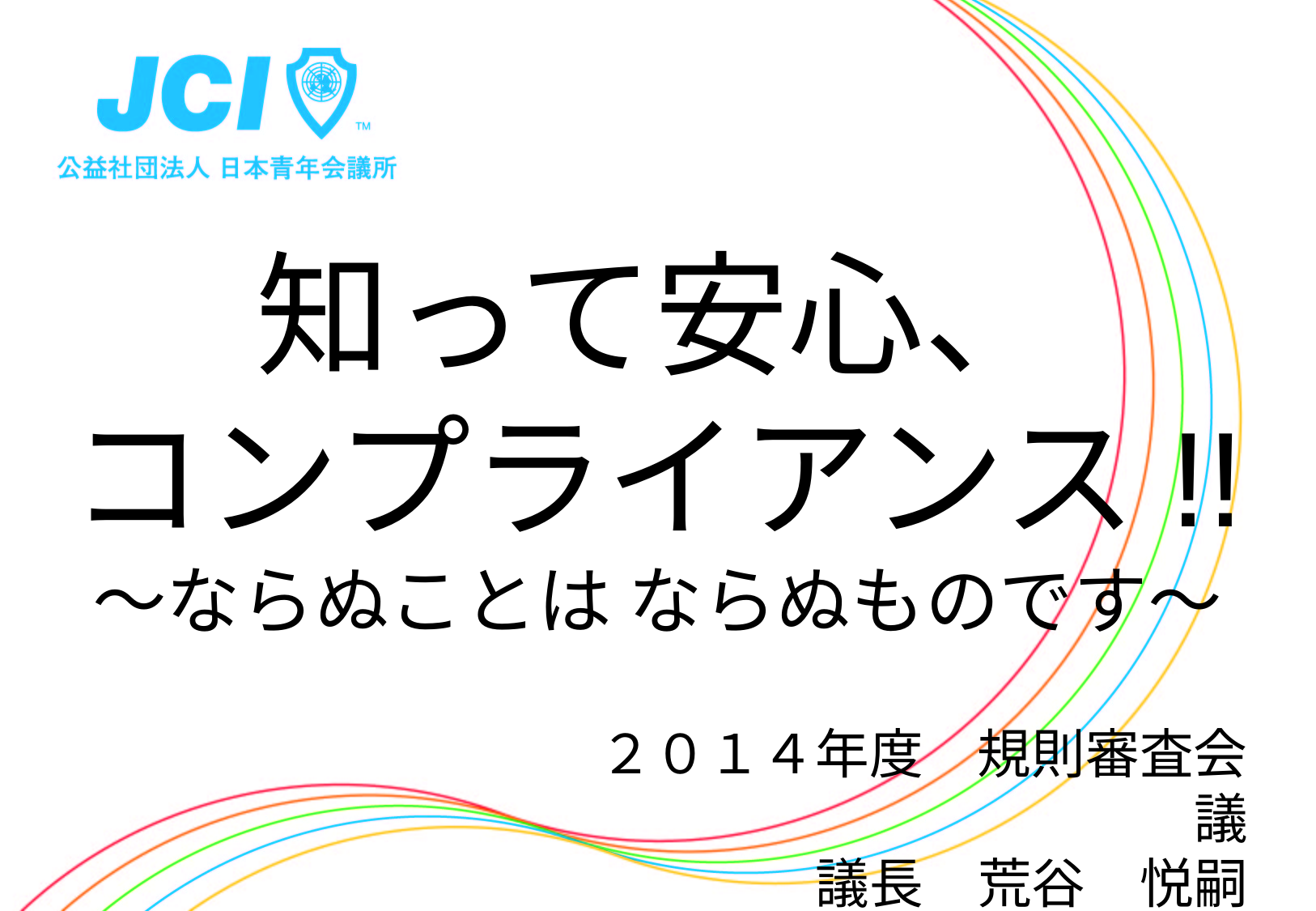

知って安心、
コンプライアンス!!
～ならぬことは ならぬものです～
２０１４年度　規則審査会議
議長　荒谷　悦嗣